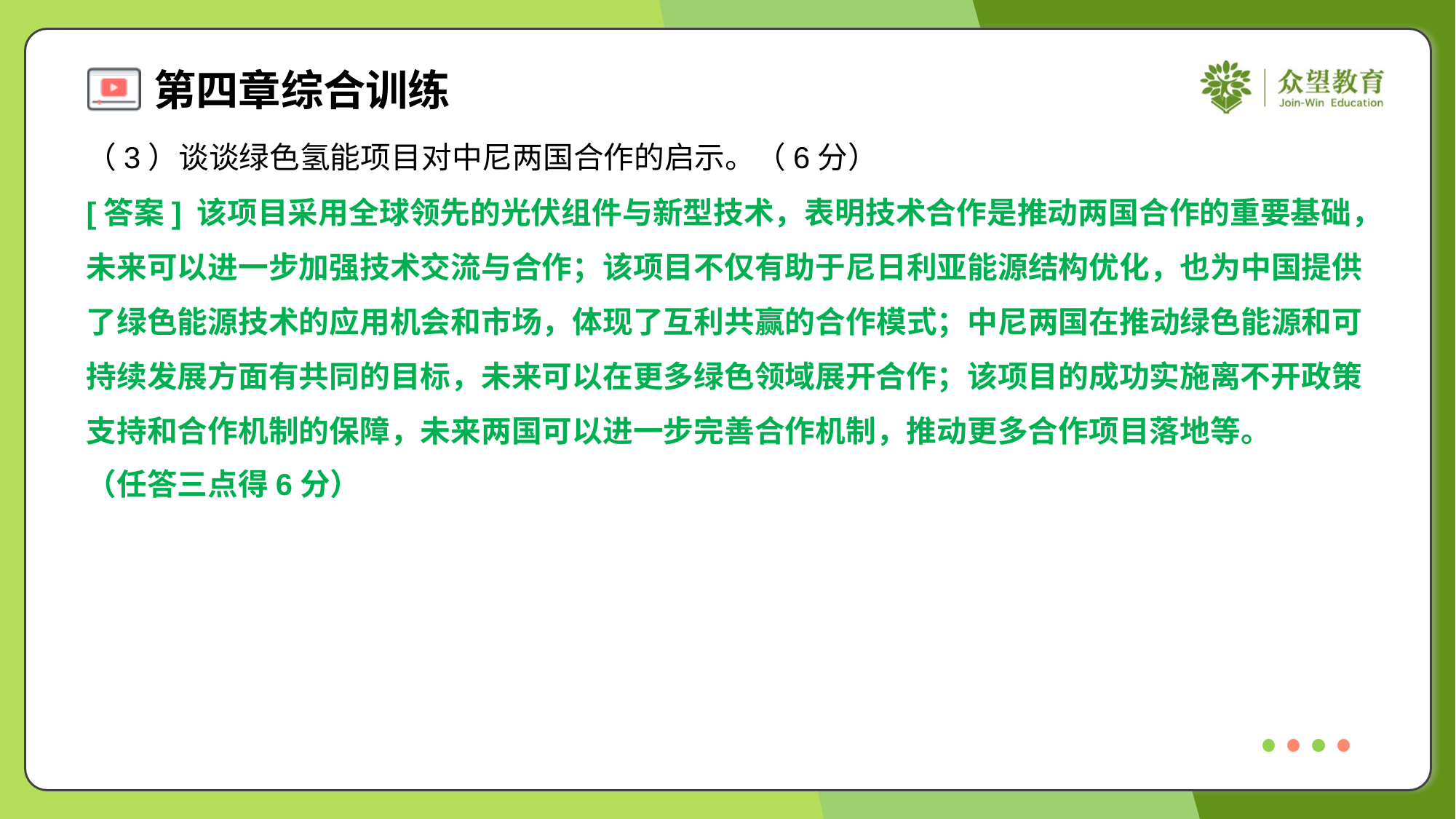

（3）谈谈绿色氢能项目对中尼两国合作的启示。（6分）
[答案] 该项目采用全球领先的光伏组件与新型技术，表明技术合作是推动两国合作的重要基础，
未来可以进一步加强技术交流与合作；该项目不仅有助于尼日利亚能源结构优化，也为中国提供
了绿色能源技术的应用机会和市场，体现了互利共赢的合作模式；中尼两国在推动绿色能源和可
持续发展方面有共同的目标，未来可以在更多绿色领域展开合作；该项目的成功实施离不开政策
支持和合作机制的保障，未来两国可以进一步完善合作机制，推动更多合作项目落地等。
（任答三点得6分）